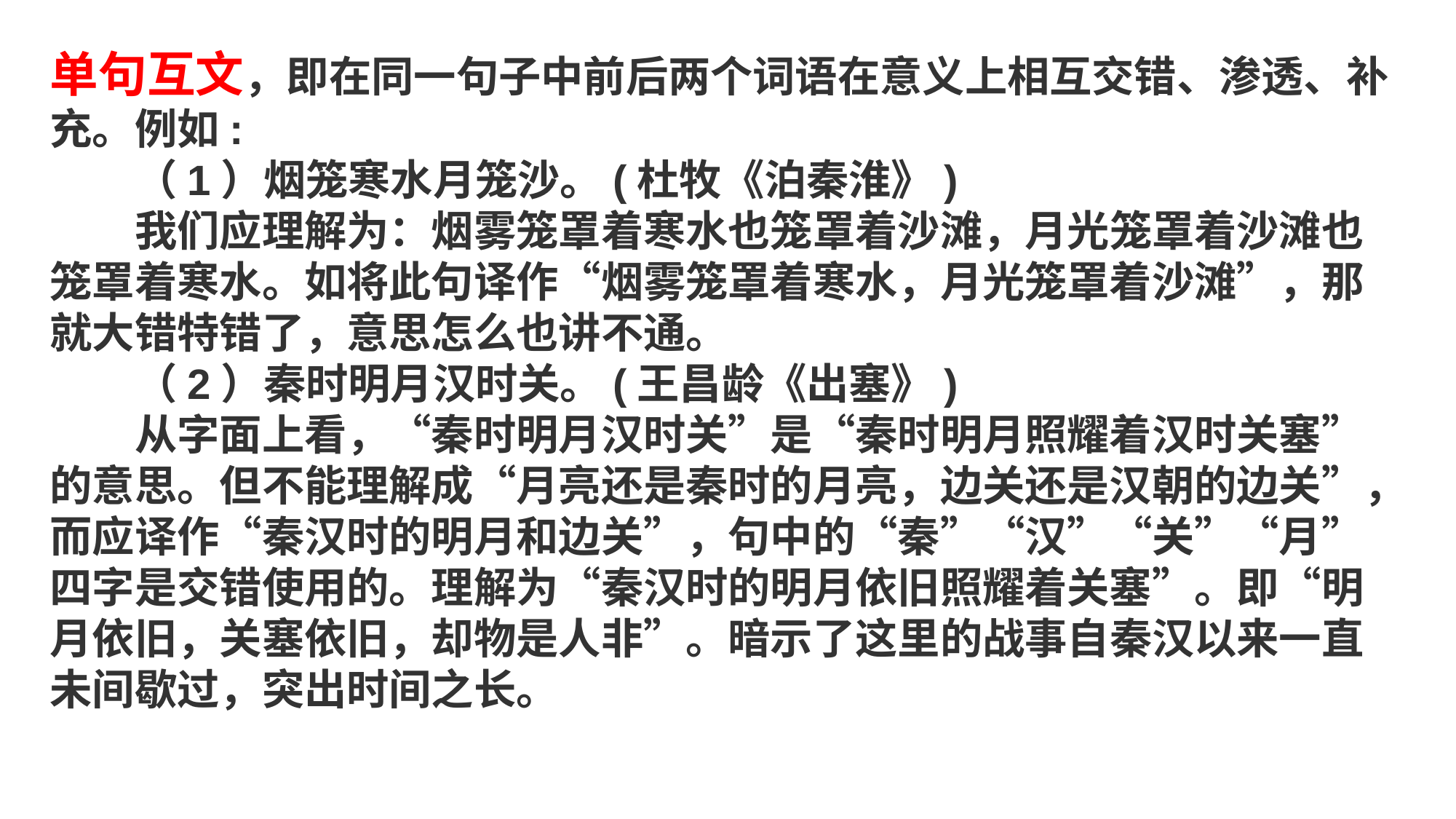

单句互文，即在同一句子中前后两个词语在意义上相互交错、渗透、补充。例如:
　　（1）烟笼寒水月笼沙。(杜牧《泊秦淮》)
　　我们应理解为：烟雾笼罩着寒水也笼罩着沙滩，月光笼罩着沙滩也笼罩着寒水。如将此句译作“烟雾笼罩着寒水，月光笼罩着沙滩”，那就大错特错了，意思怎么也讲不通。
　　（2）秦时明月汉时关。(王昌龄《出塞》)
　　从字面上看，“秦时明月汉时关”是“秦时明月照耀着汉时关塞”的意思。但不能理解成“月亮还是秦时的月亮，边关还是汉朝的边关”，而应译作“秦汉时的明月和边关”，句中的“秦”“汉”“关”“月”四字是交错使用的。理解为“秦汉时的明月依旧照耀着关塞”。即“明月依旧，关塞依旧，却物是人非”。暗示了这里的战事自秦汉以来一直未间歇过，突出时间之长。